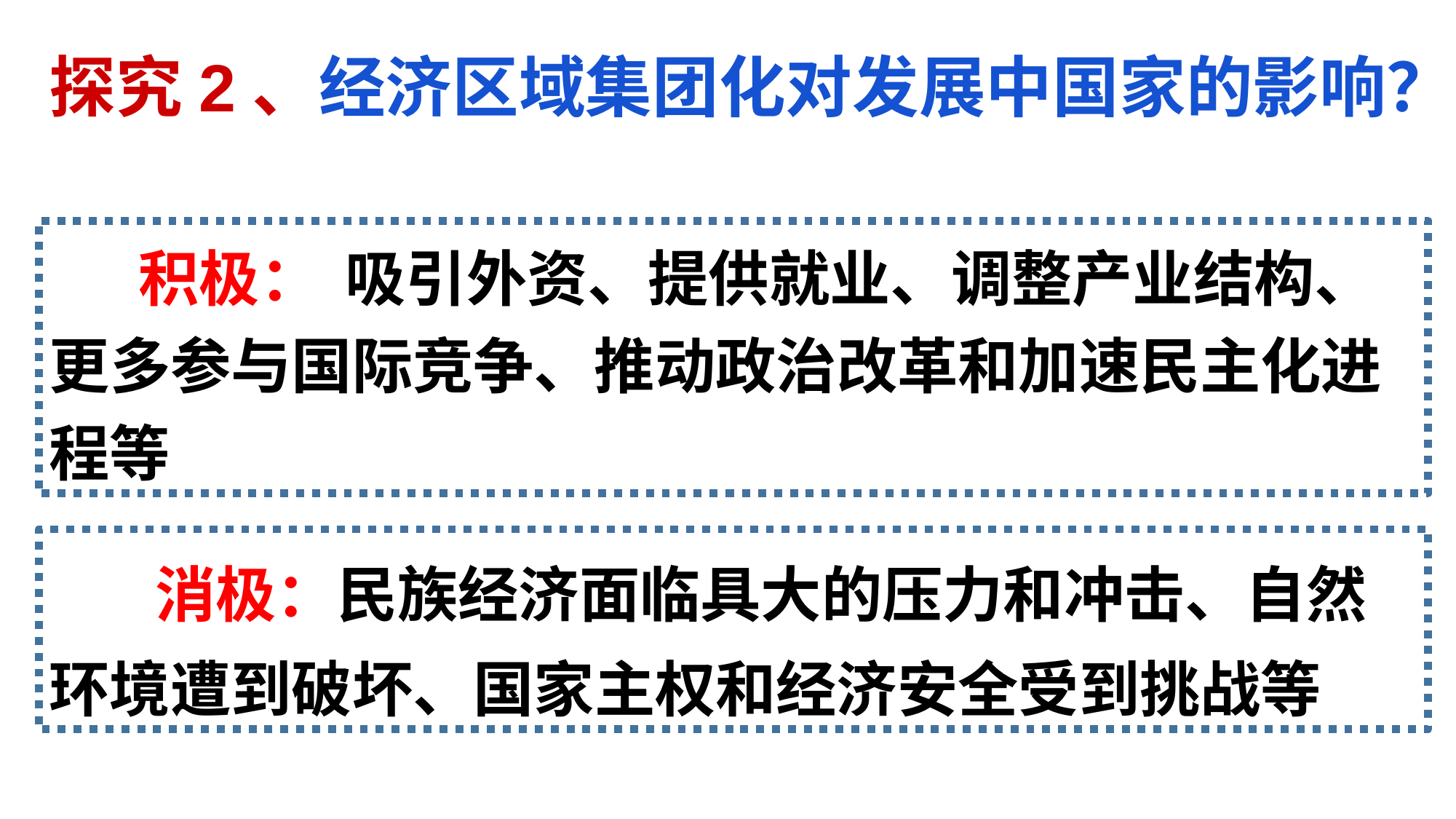

探究2、经济区域集团化对发展中国家的影响？
      积极：  吸引外资、提供就业、调整产业结构、更多参与国际竞争、推动政治改革和加速民主化进程等
       消极：民族经济面临具大的压力和冲击、自然环境遭到破坏、国家主权和经济安全受到挑战等